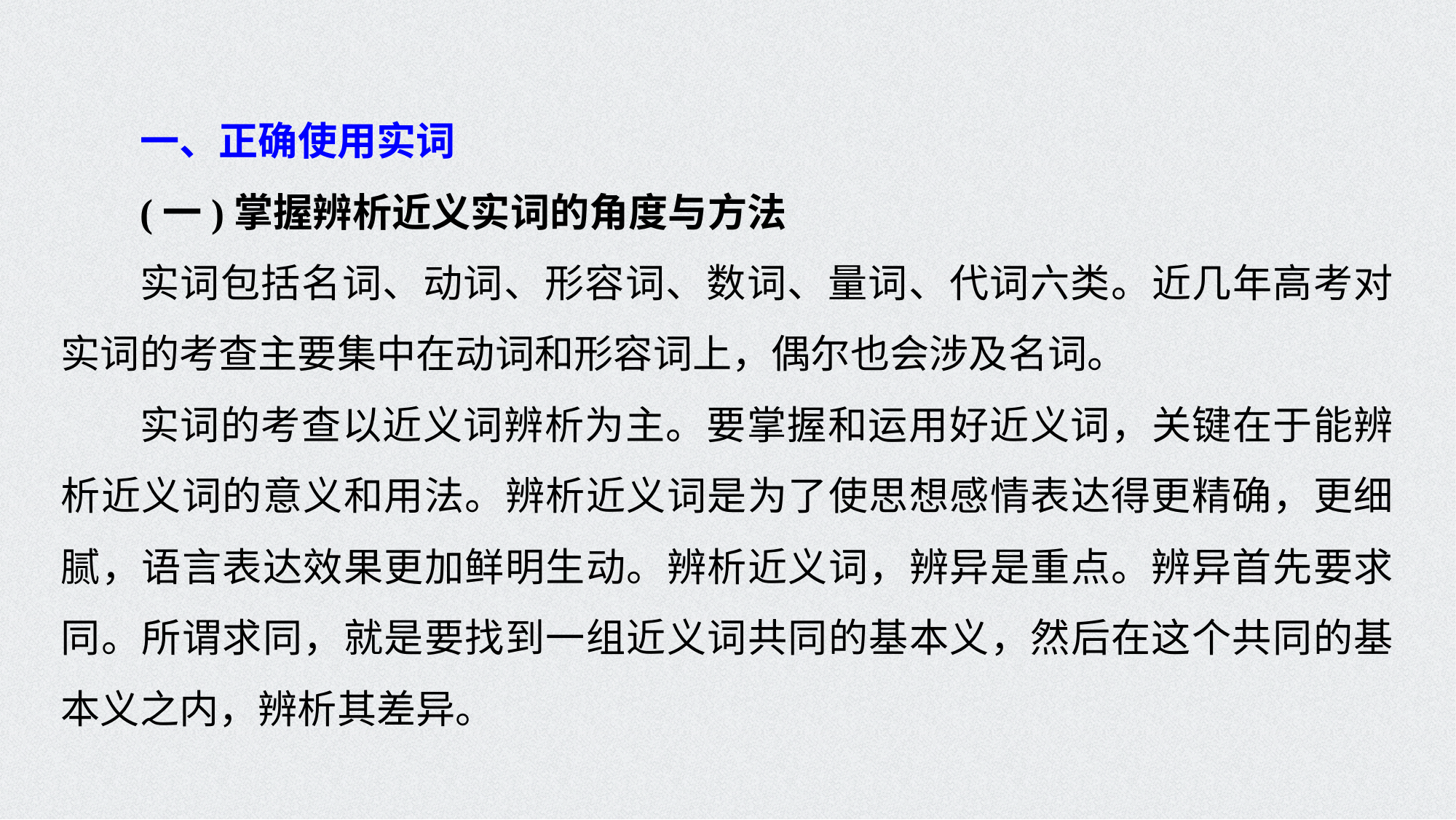

一、正确使用实词
(一)掌握辨析近义实词的角度与方法
实词包括名词、动词、形容词、数词、量词、代词六类。近几年高考对实词的考查主要集中在动词和形容词上，偶尔也会涉及名词。
实词的考查以近义词辨析为主。要掌握和运用好近义词，关键在于能辨析近义词的意义和用法。辨析近义词是为了使思想感情表达得更精确，更细腻，语言表达效果更加鲜明生动。辨析近义词，辨异是重点。辨异首先要求同。所谓求同，就是要找到一组近义词共同的基本义，然后在这个共同的基本义之内，辨析其差异。